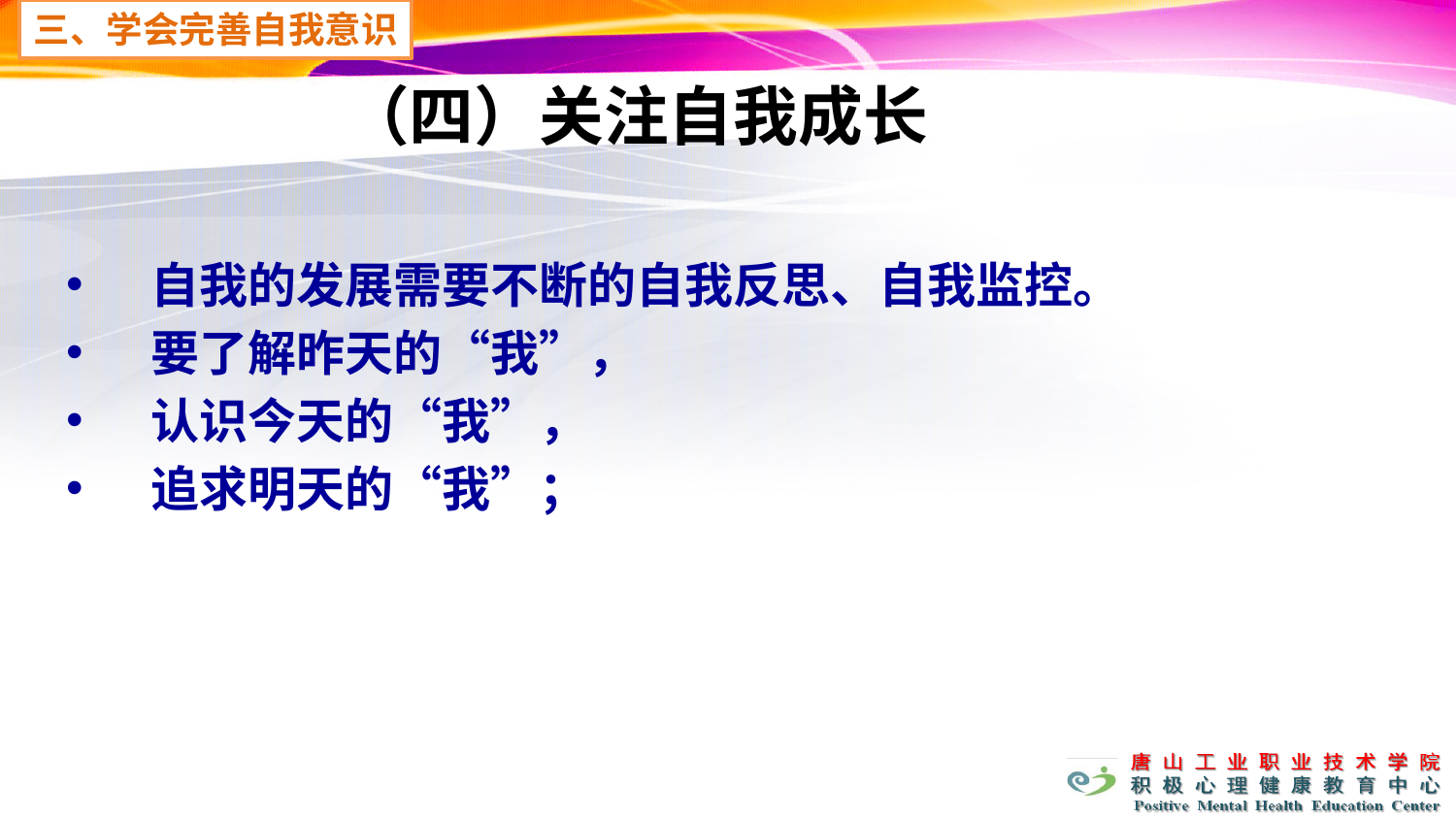

三、学会完善自我意识
（四）关注自我成长

自我的发展需要不断的自我反思、自我监控。
要了解昨天的“我”，
认识今天的“我”，
追求明天的“我”；